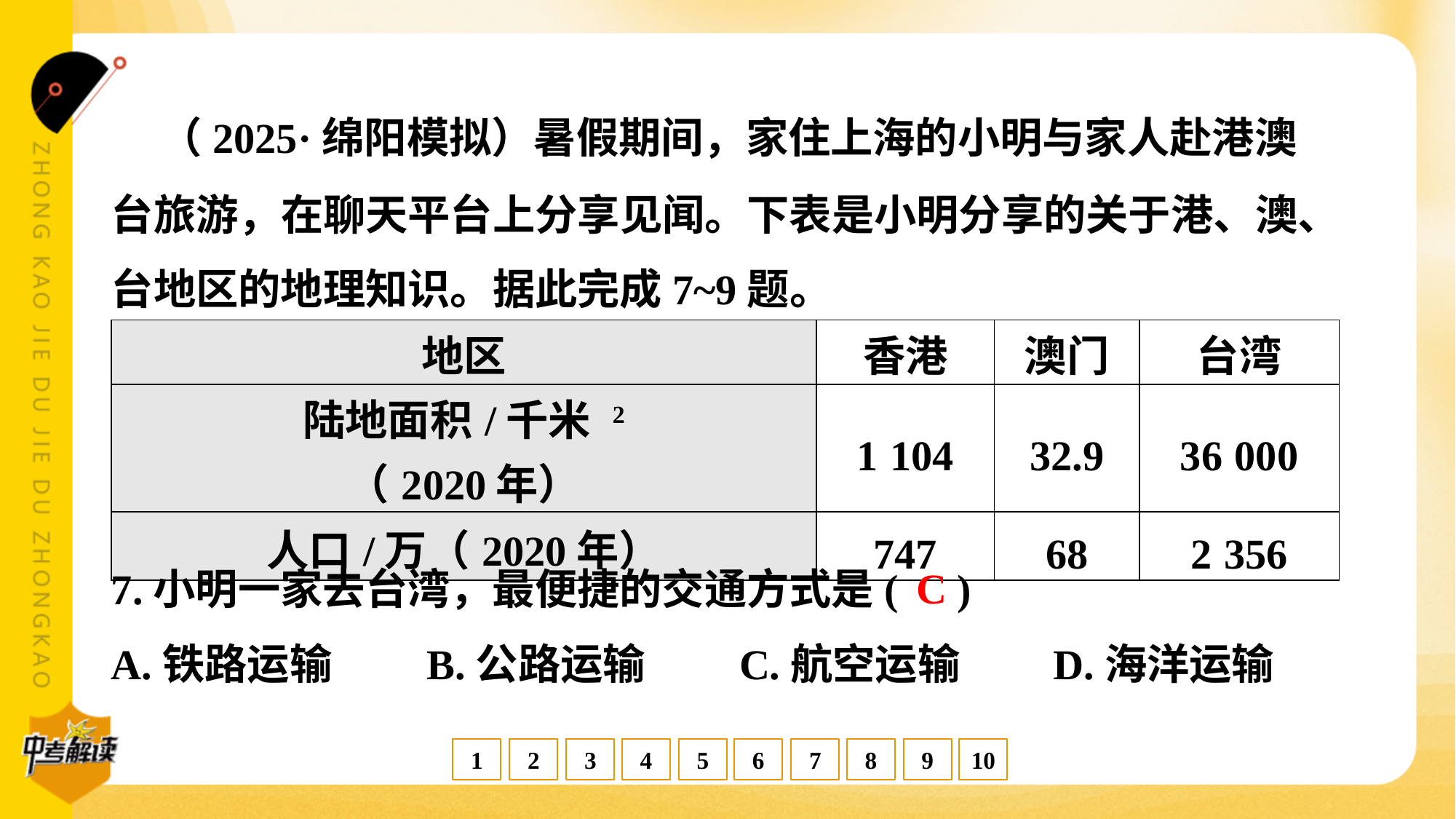

（2025·绵阳模拟）暑假期间，家住上海的小明与家人赴港澳
台旅游，在聊天平台上分享见闻。下表是小明分享的关于港、澳、
台地区的地理知识。据此完成7~9题。
| 地区 | 香港 | 澳门 | 台湾 |
| --- | --- | --- | --- |
| 陆地面积/千米 2 （2020年） | 1 104 | 32.9 | 36 000 |
| 人口/万（2020年） | 747 | 68 | 2 356 |
C
7.小明一家去台湾，最便捷的交通方式是(     )
A.铁路运输	B.公路运输	C.航空运输	D.海洋运输